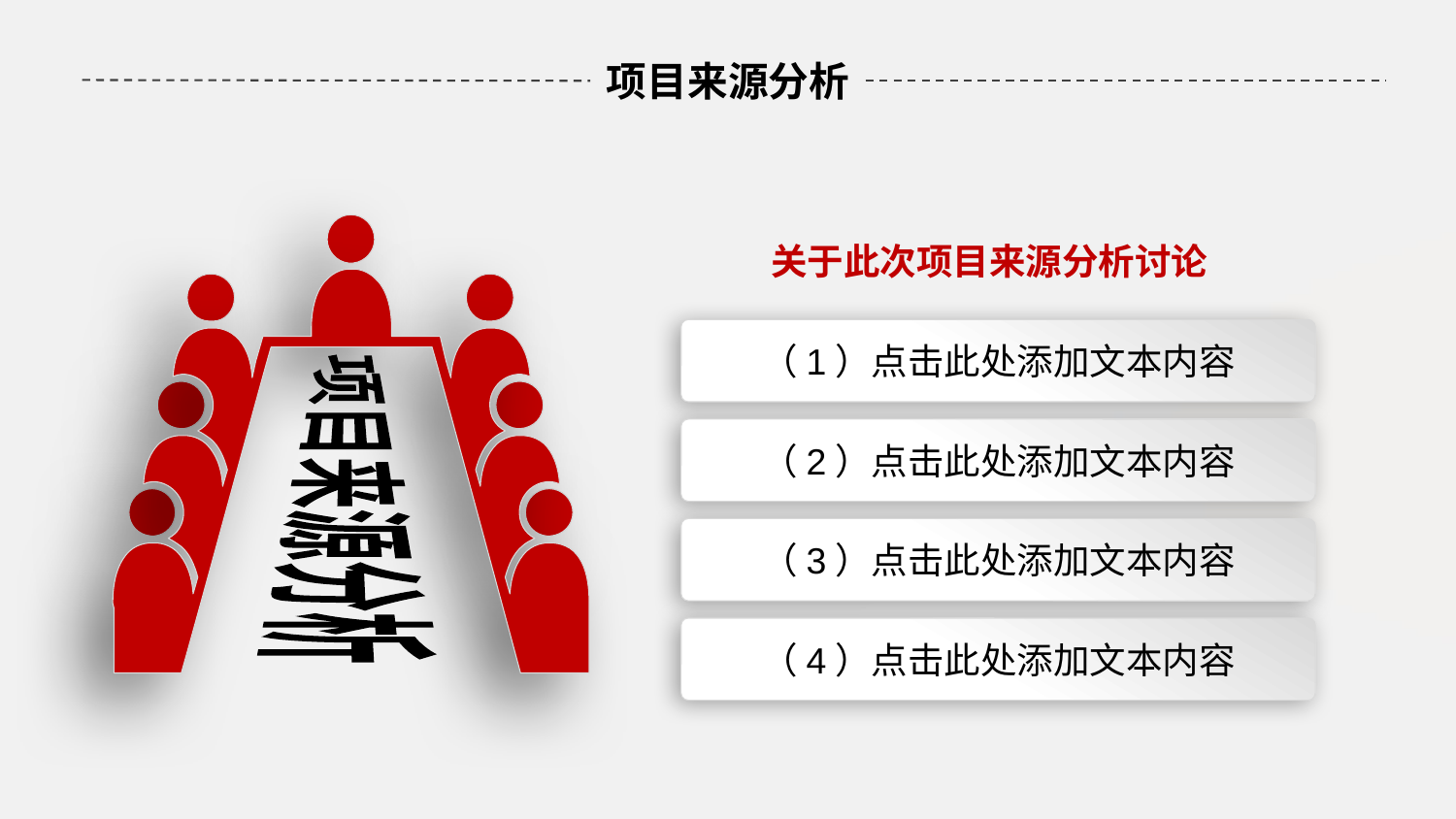

# 项目来源分析

关于此次项目来源分析讨论
（1）点击此处添加文本内容
项目来源分析
（2）点击此处添加文本内容
（3）点击此处添加文本内容
（4）点击此处添加文本内容